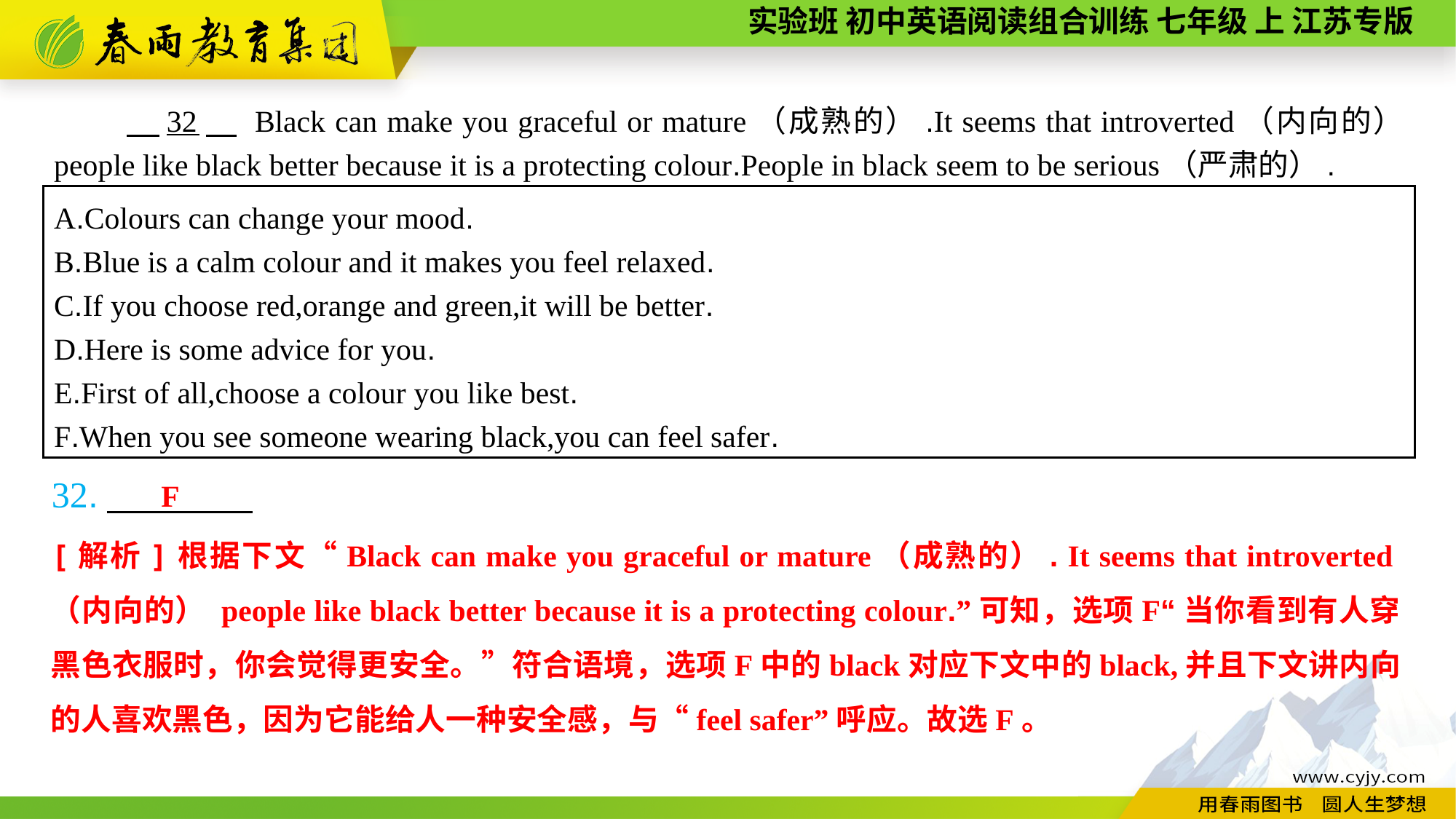

32　 Black can make you graceful or mature（成熟的）.It seems that introverted（内向的） people like black better because it is a protecting colour.People in black seem to be serious（严肃的）.
A.Colours can change your mood.
B.Blue is a calm colour and it makes you feel relaxed.
C.If you choose red,orange and green,it will be better.
D.Here is some advice for you.
E.First of all,choose a colour you like best.
F.When you see someone wearing black,you can feel safer.

32.
F
[解析]根据下文“Black can make you graceful or mature（成熟的）. It seems that introverted（内向的） people like black better because it is a protecting colour.”可知，选项F“当你看到有人穿黑色衣服时，你会觉得更安全。”符合语境，选项F中的black对应下文中的black,并且下文讲内向的人喜欢黑色，因为它能给人一种安全感，与“feel safer”呼应。故选F。